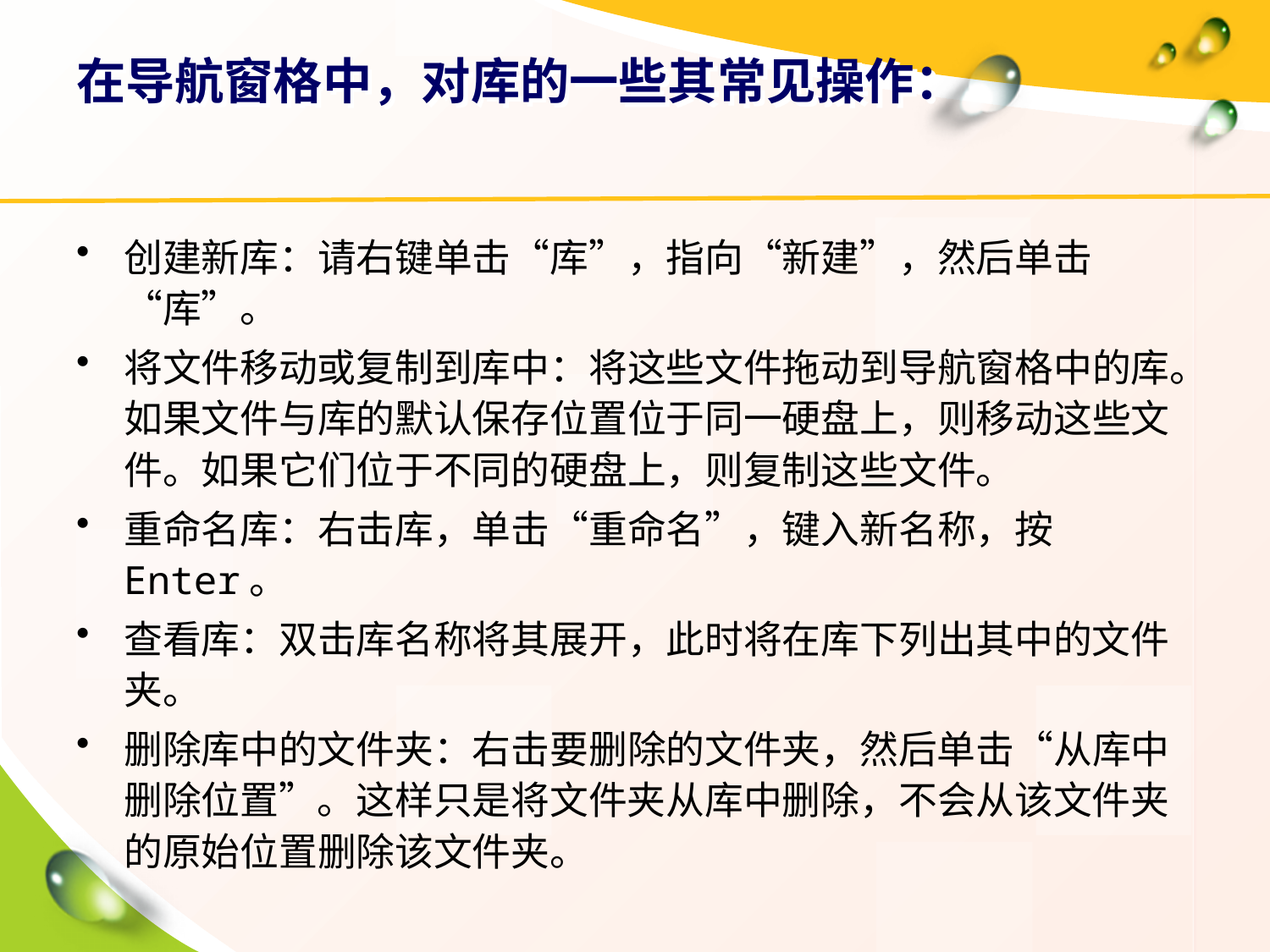

# 在导航窗格中，对库的一些其常见操作：
创建新库：请右键单击“库”，指向“新建”，然后单击“库”。
将文件移动或复制到库中：将这些文件拖动到导航窗格中的库。如果文件与库的默认保存位置位于同一硬盘上，则移动这些文件。如果它们位于不同的硬盘上，则复制这些文件。
重命名库：右击库，单击“重命名”，键入新名称，按Enter。
查看库：双击库名称将其展开，此时将在库下列出其中的文件夹。
删除库中的文件夹：右击要删除的文件夹，然后单击“从库中删除位置”。这样只是将文件夹从库中删除，不会从该文件夹的原始位置删除该文件夹。